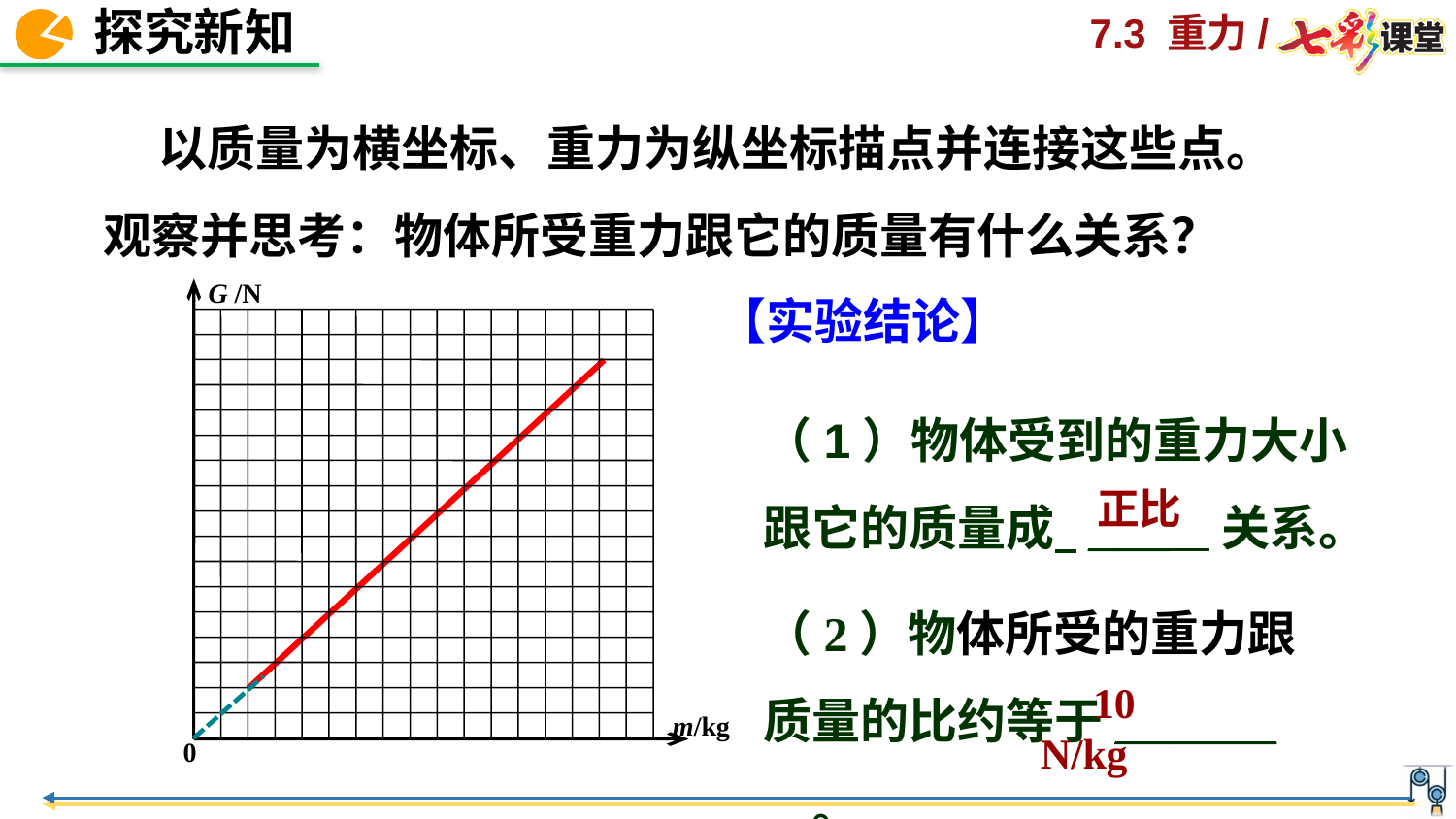

以质量为横坐标、重力为纵坐标描点并连接这些点。观察并思考：物体所受重力跟它的质量有什么关系？
G /N

m/kg
0
【实验结论】
（1）物体受到的重力大小跟它的质量成  ___   关系。
正比
（2）物体所受的重力跟质量的比约等于______＿。
　10 N/kg